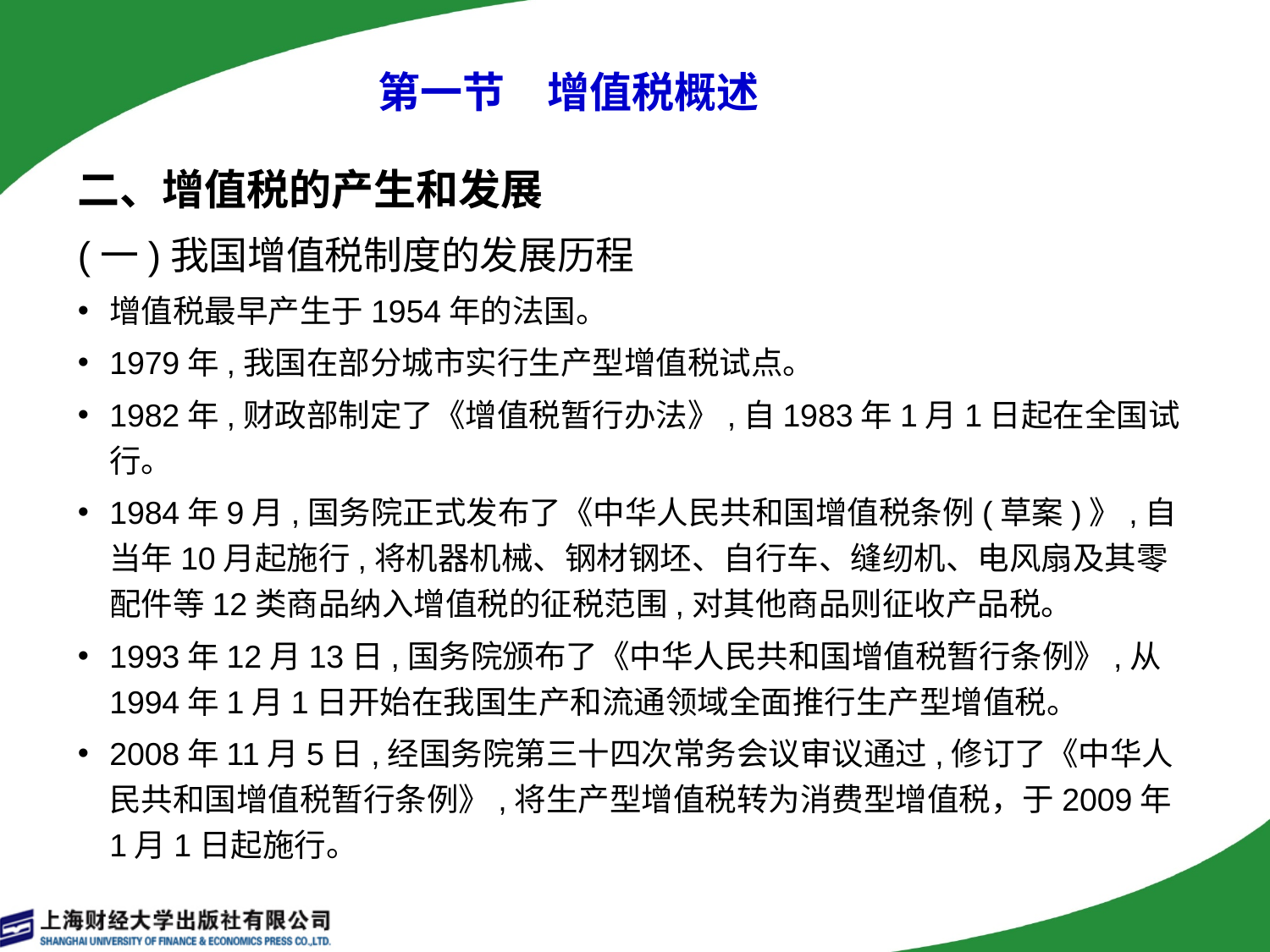

# 第一节　增值税概述
二、增值税的产生和发展
(一)我国增值税制度的发展历程
增值税最早产生于1954年的法国。
1979年,我国在部分城市实行生产型增值税试点。
1982年,财政部制定了《增值税暂行办法》,自1983年1月1日起在全国试行。
1984年9月,国务院正式发布了《中华人民共和国增值税条例(草案)》,自当年10月起施行,将机器机械、钢材钢坯、自行车、缝纫机、电风扇及其零配件等12类商品纳入增值税的征税范围,对其他商品则征收产品税。
1993年12月13日,国务院颁布了《中华人民共和国增值税暂行条例》,从1994年1月1日开始在我国生产和流通领域全面推行生产型增值税。
2008年11月5日,经国务院第三十四次常务会议审议通过,修订了《中华人民共和国增值税暂行条例》,将生产型增值税转为消费型增值税，于2009年1月1日起施行。